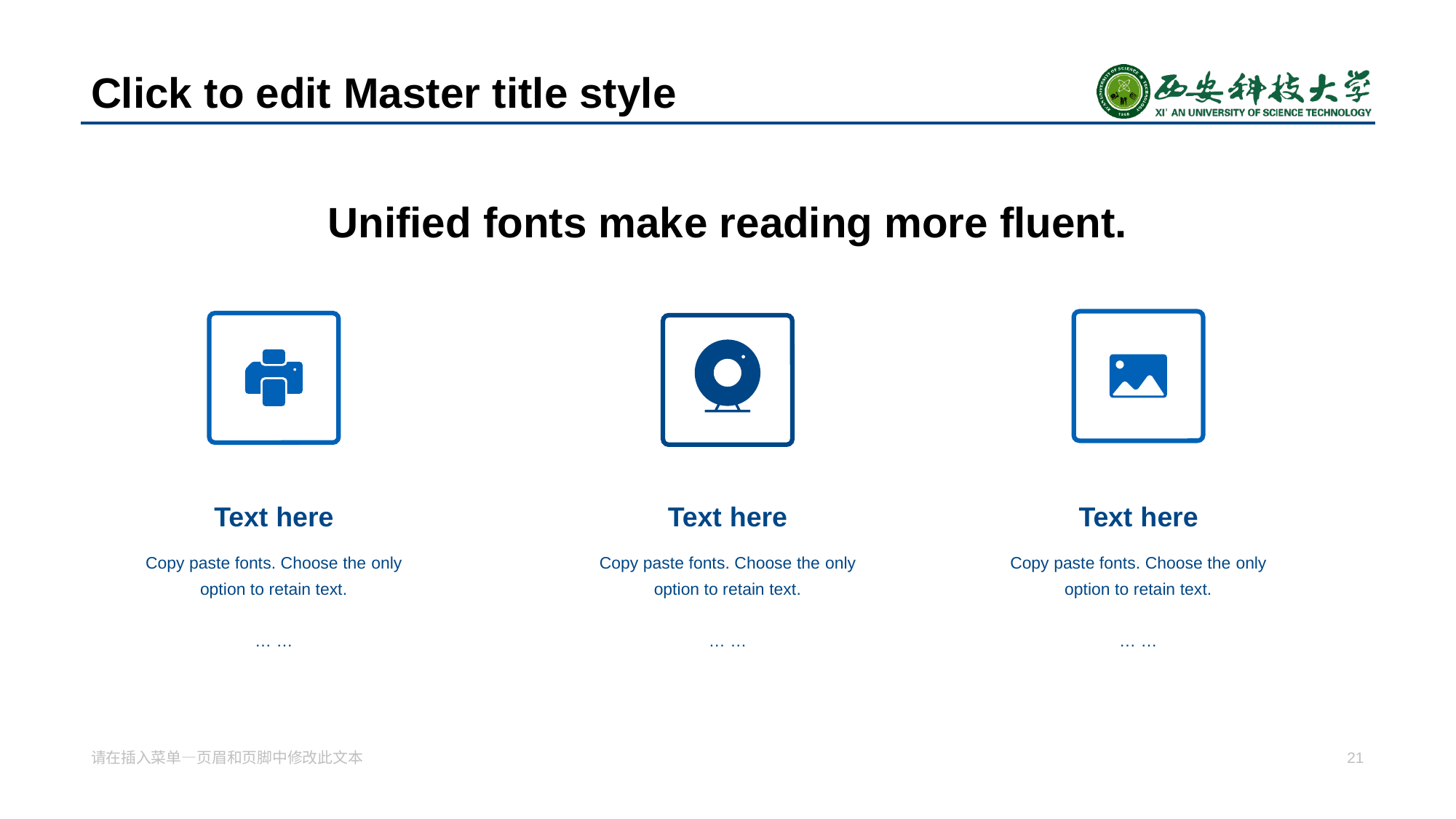

# Click to edit  Master title style
Unified fonts mak e reading more fluent.

Text  here
Text  here
Text  here
Copy paste fonts. Choose the  only option to retain text.

… …
Copy paste fonts. Choose the  only option to retain text.

… …
Copy paste fonts. Choose the  only option to retain text.

… …
请在插入菜单—页 眉和页脚中修改此文本
21